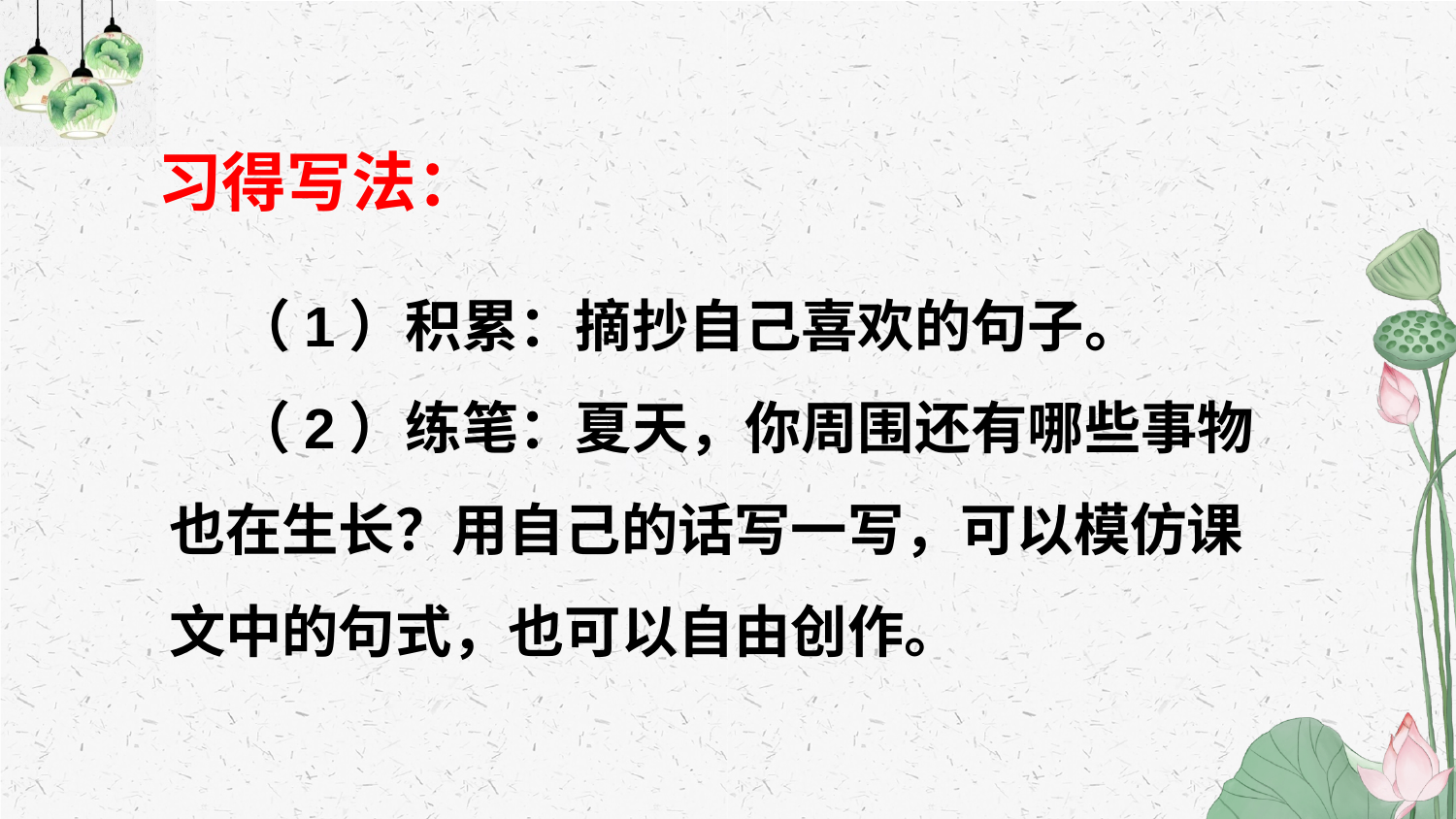

习得写法：
    （1）积累：摘抄自己喜欢的句子。
    （2）练笔：夏天，你周围还有哪些事物也在生长？用自己的话写一写，可以模仿课文中的句式，也可以自由创作。